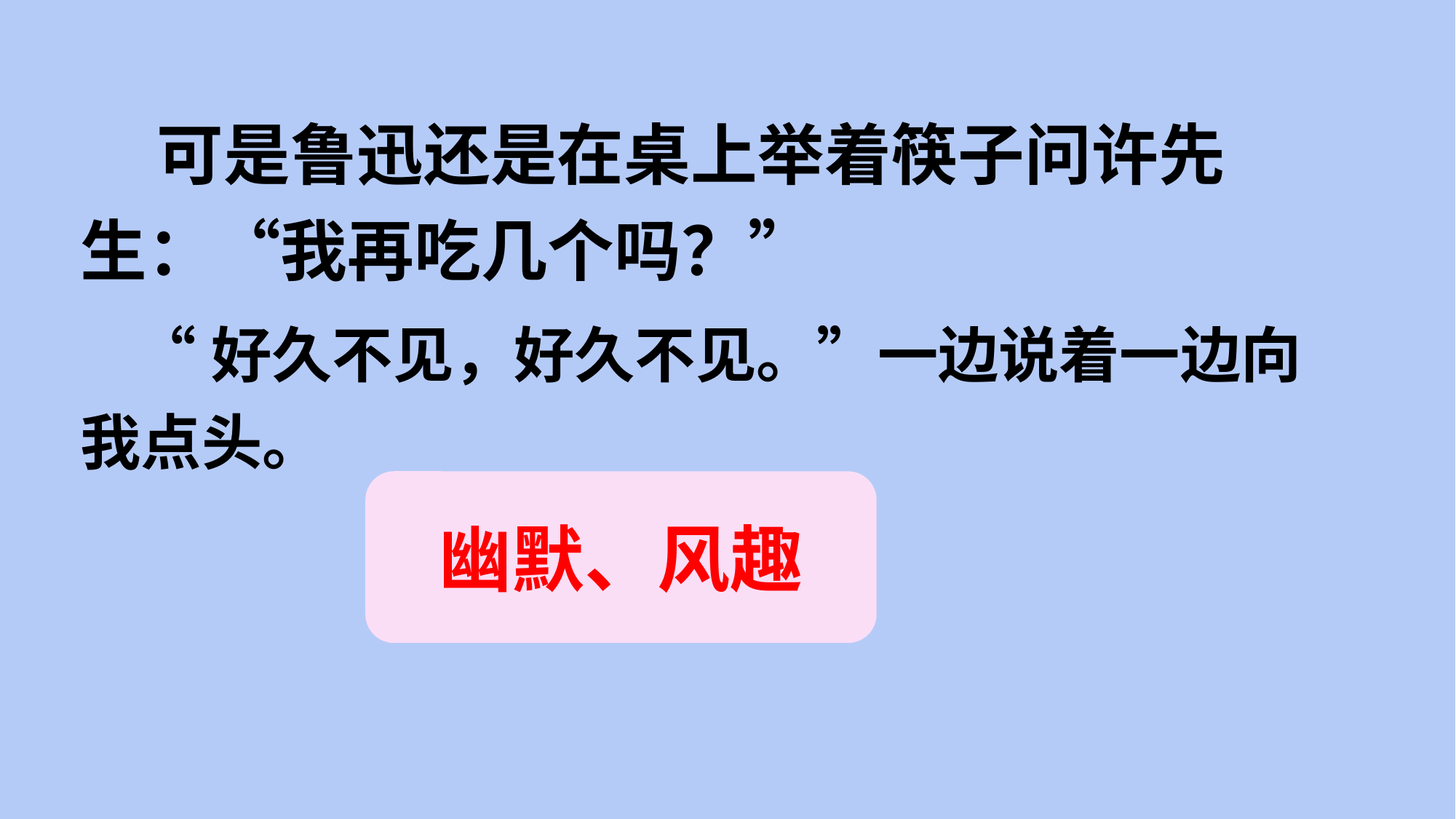

可是鲁迅还是在桌上举着筷子问许先生：“我再吃几个吗？”
    “好久不见，好久不见。”一边说着一边向我点头。
幽默、风趣